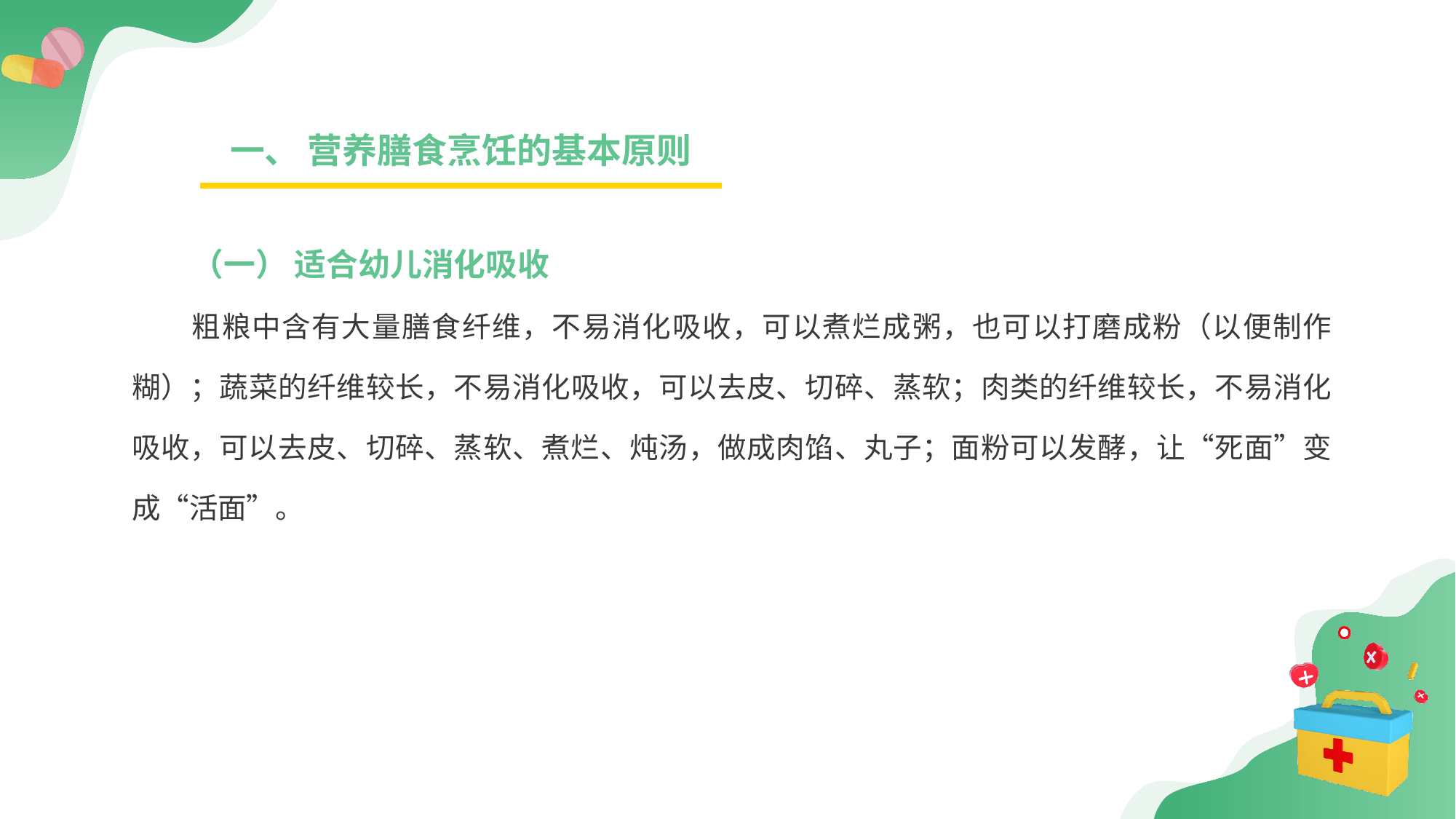

一、 营养膳食烹饪的基本原则
（一） 适合幼儿消化吸收
粗粮中含有大量膳食纤维，不易消化吸收，可以煮烂成粥，也可以打磨成粉（以便制作糊）；蔬菜的纤维较长，不易消化吸收，可以去皮、切碎、蒸软；肉类的纤维较长，不易消化吸收，可以去皮、切碎、蒸软、煮烂、炖汤，做成肉馅、丸子；面粉可以发酵，让“死面”变成“活面”。